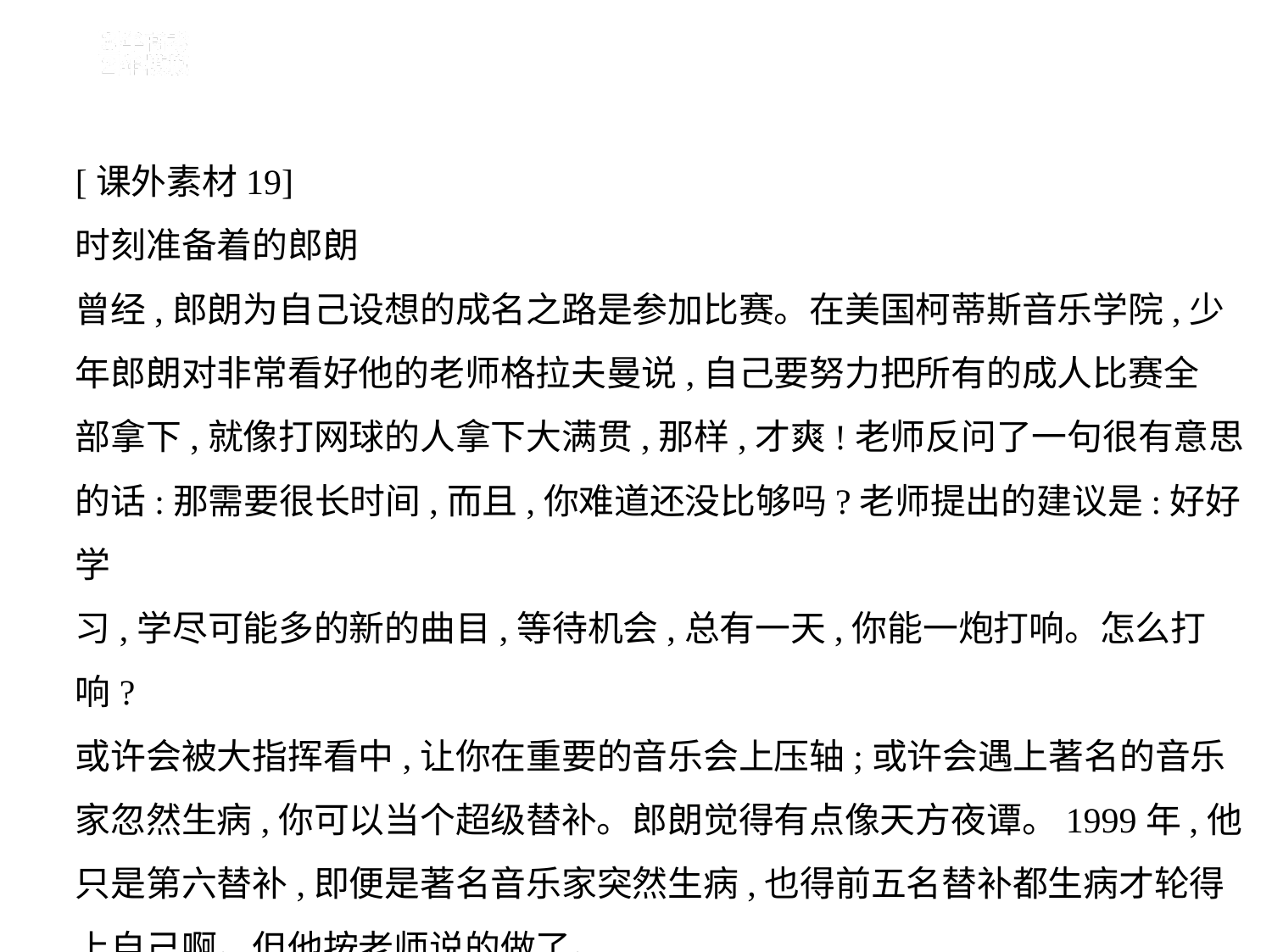

[课外素材19]
时刻准备着的郎朗
曾经,郎朗为自己设想的成名之路是参加比赛。在美国柯蒂斯音乐学院,少
年郎朗对非常看好他的老师格拉夫曼说,自己要努力把所有的成人比赛全
部拿下,就像打网球的人拿下大满贯,那样,才爽!老师反问了一句很有意思
的话:那需要很长时间,而且,你难道还没比够吗?老师提出的建议是:好好学
习,学尽可能多的新的曲目,等待机会,总有一天,你能一炮打响。怎么打响?
或许会被大指挥看中,让你在重要的音乐会上压轴;或许会遇上著名的音乐
家忽然生病,你可以当个超级替补。郎朗觉得有点像天方夜谭。1999年,他
只是第六替补,即便是著名音乐家突然生病,也得前五名替补都生病才轮得
上自己啊。但他按老师说的做了。